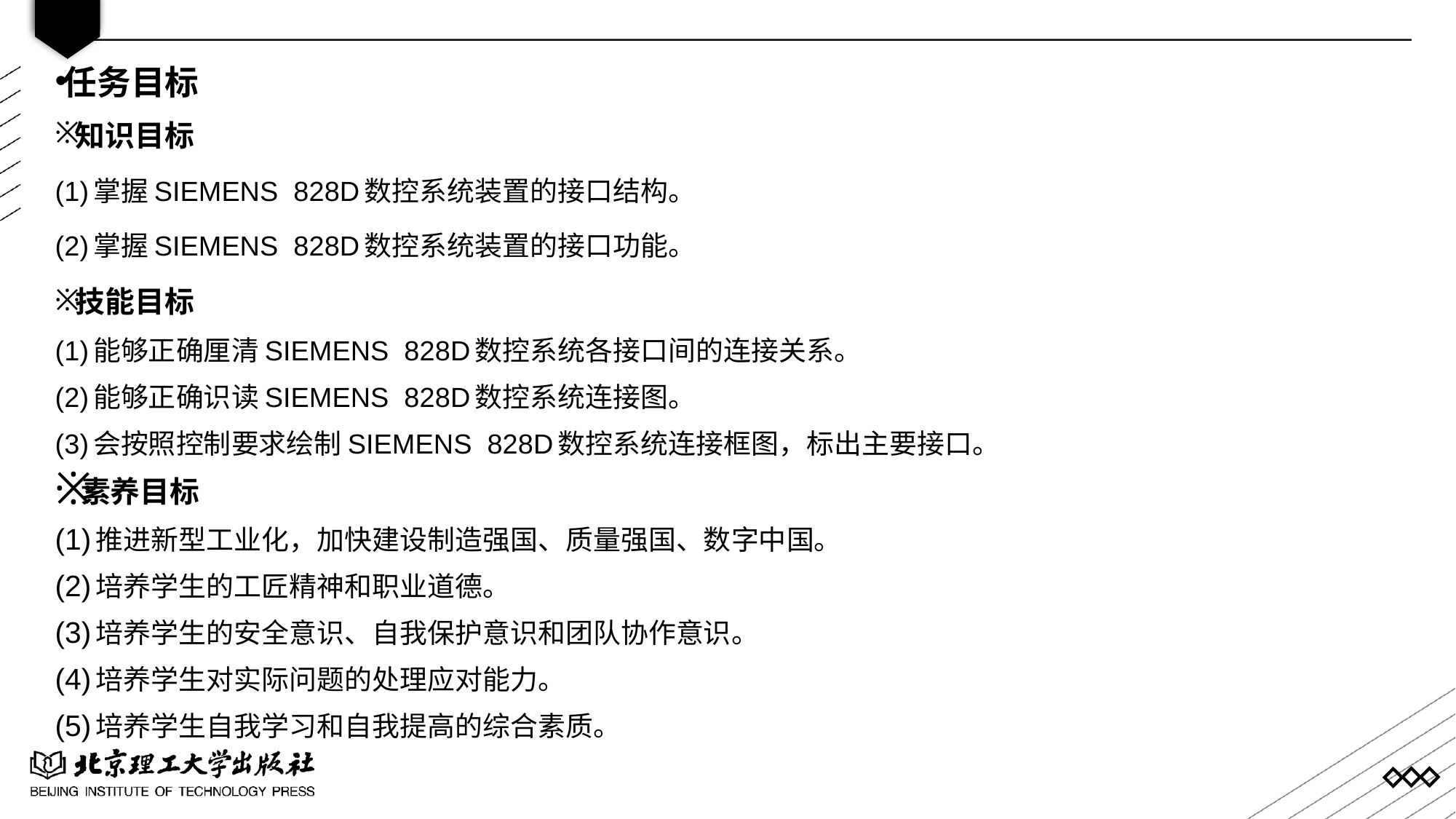

任务目标
知识目标
(1)掌握SIEMENS  828D数控系统装置的接口结构。
(2)掌握SIEMENS  828D数控系统装置的接口功能。
技能目标
(1)能够正确厘清SIEMENS  828D数控系统各接口间的连接关系。
(2)能够正确识读SIEMENS  828D数控系统连接图。
(3)会按照控制要求绘制SIEMENS  828D数控系统连接框图，标出主要接口。
素养目标
(1)推进新型工业化，加快建设制造强国、质量强国、数字中国。
(2)培养学生的工匠精神和职业道德。
(3)培养学生的安全意识、自我保护意识和团队协作意识。
(4)培养学生对实际问题的处理应对能力。
(5)培养学生自我学习和自我提高的综合素质。